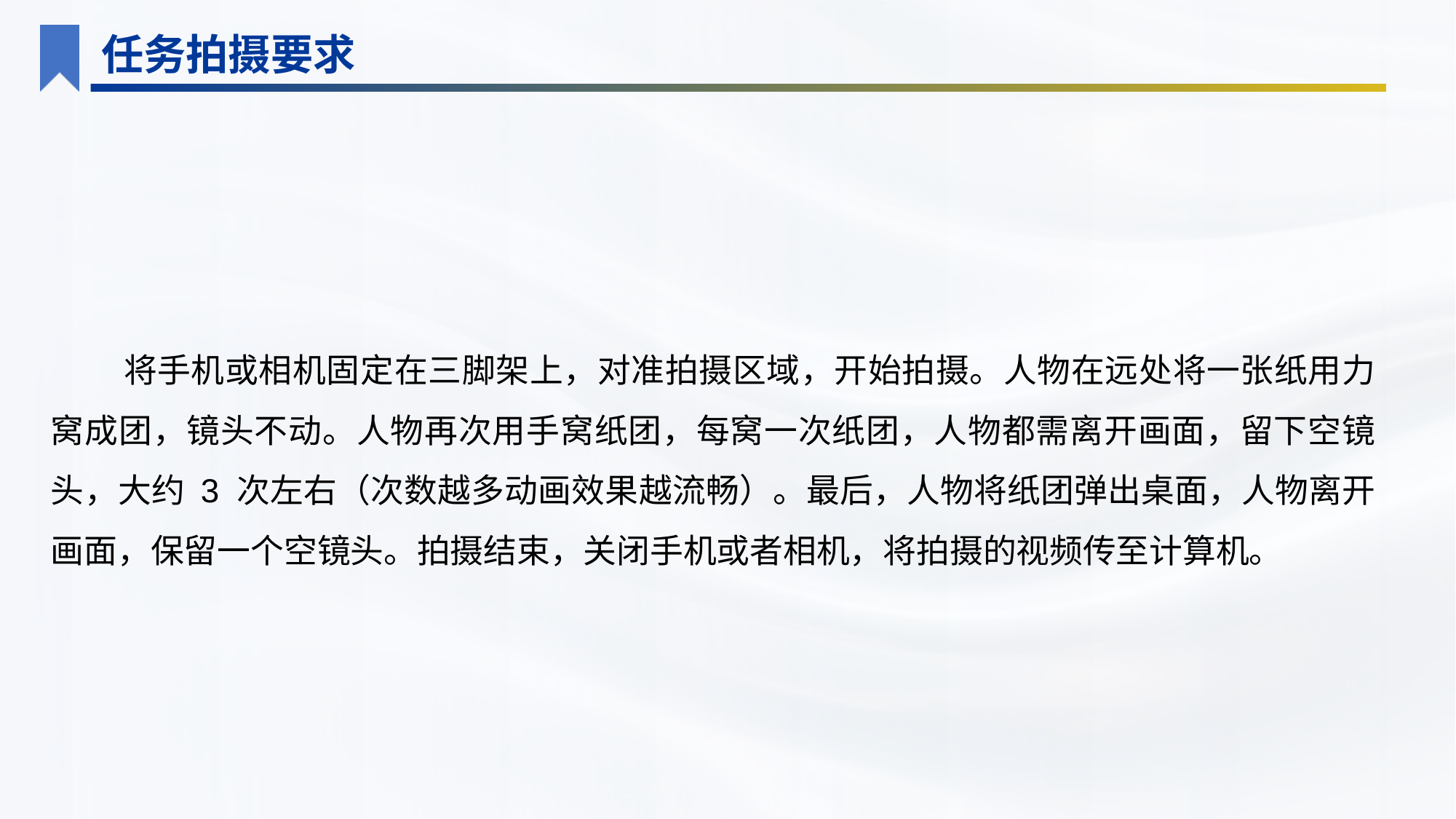

任务拍摄要求
将手机或相机固定在三脚架上，对准拍摄区域，开始拍摄。人物在远处将一张纸用力窝成团，镜头不动。人物再次用手窝纸团，每窝一次纸团，人物都需离开画面，留下空镜头，大约 3 次左右（次数越多动画效果越流畅）。最后，人物将纸团弹出桌面，人物离开画面，保留一个空镜头。拍摄结束，关闭手机或者相机，将拍摄的视频传至计算机。